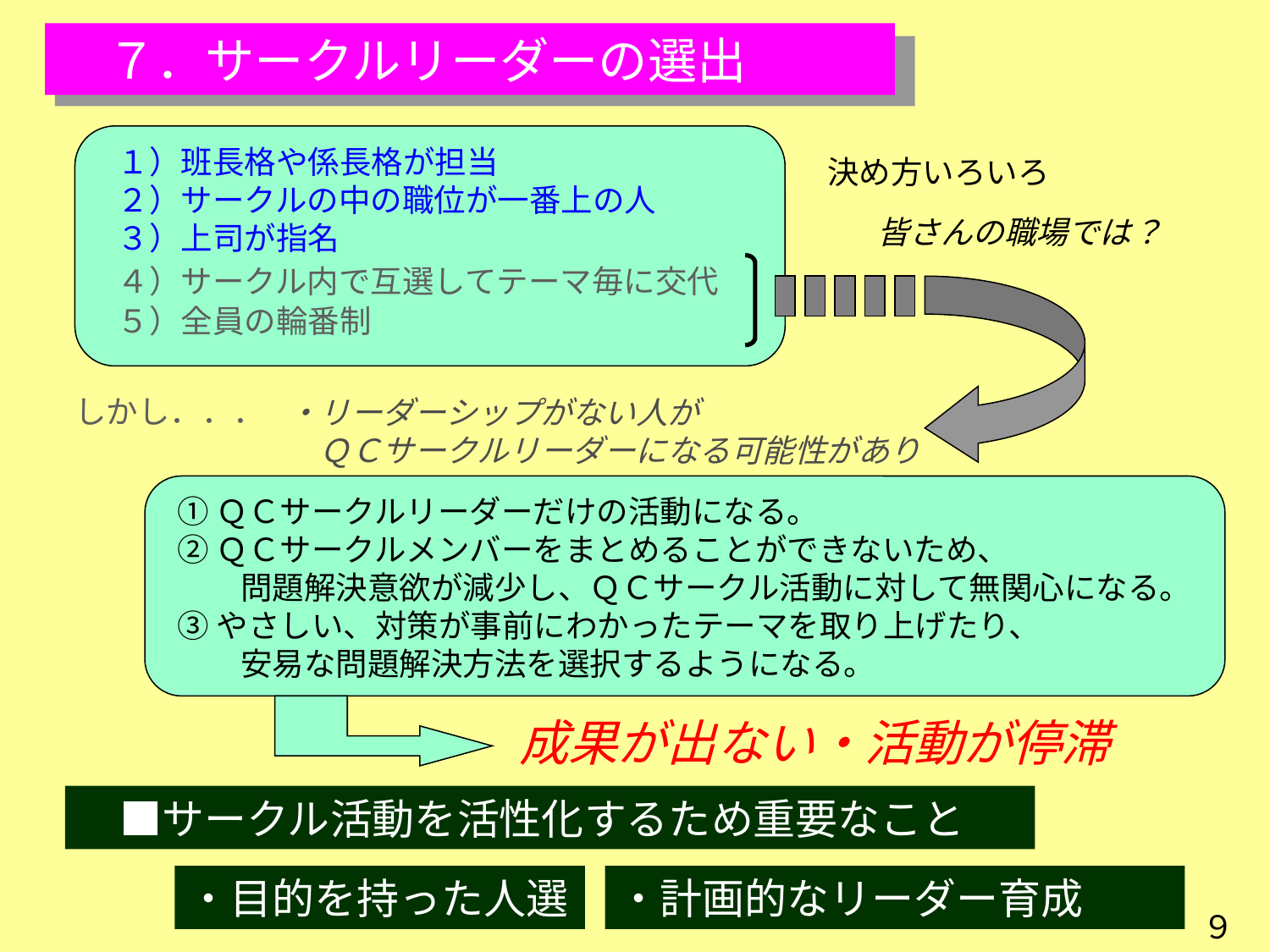

７．サークルリーダーの選出

１）班長格や係長格が担当
２）サークルの中の職位が一番上の人
３）上司が指名
４）サークル内で互選してテーマ毎に交代
５）全員の輪番制
決め方いろいろ
皆さんの職場では？

しかし．．．
・リーダーシップがない人が
　ＱＣサークルリーダーになる可能性があり

①ＱＣサークルリーダーだけの活動になる。
②ＱＣサークルメンバーをまとめることができないため、
　　問題解決意欲が減少し、ＱＣサークル活動に対して無関心になる。
③やさしい、対策が事前にわかったテーマを取り上げたり、
　　安易な問題解決方法を選択するようになる。

成果が出ない・活動が停滞
　■サークル活動を活性化するため重要なこと
・目的を持った人選
・計画的なリーダー育成
９